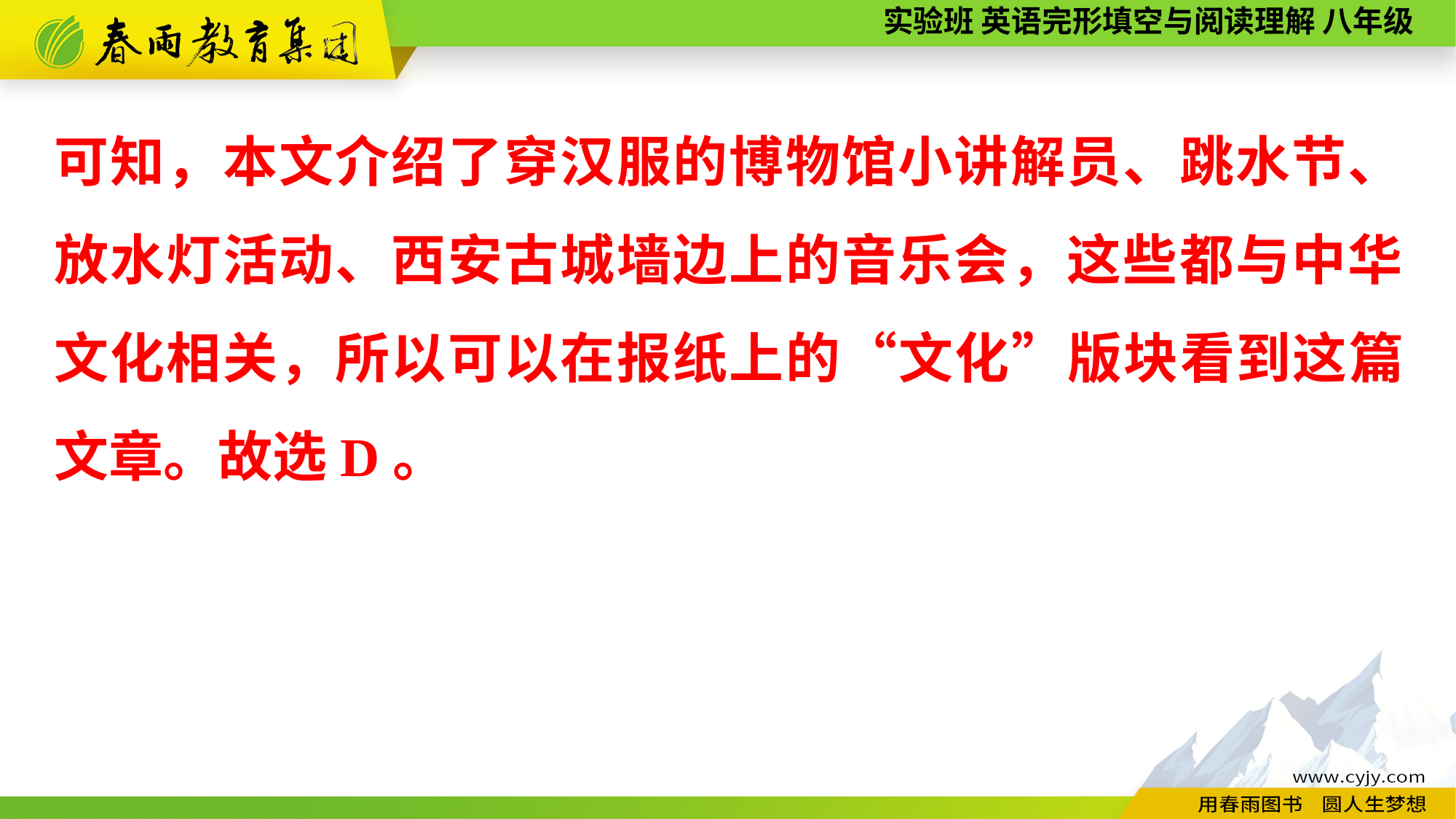

可知，本文介绍了穿汉服的博物馆小讲解员、跳水节、放水灯活动、西安古城墙边上的音乐会，这些都与中华文化相关，所以可以在报纸上的“文化”版块看到这篇文章。故选D。